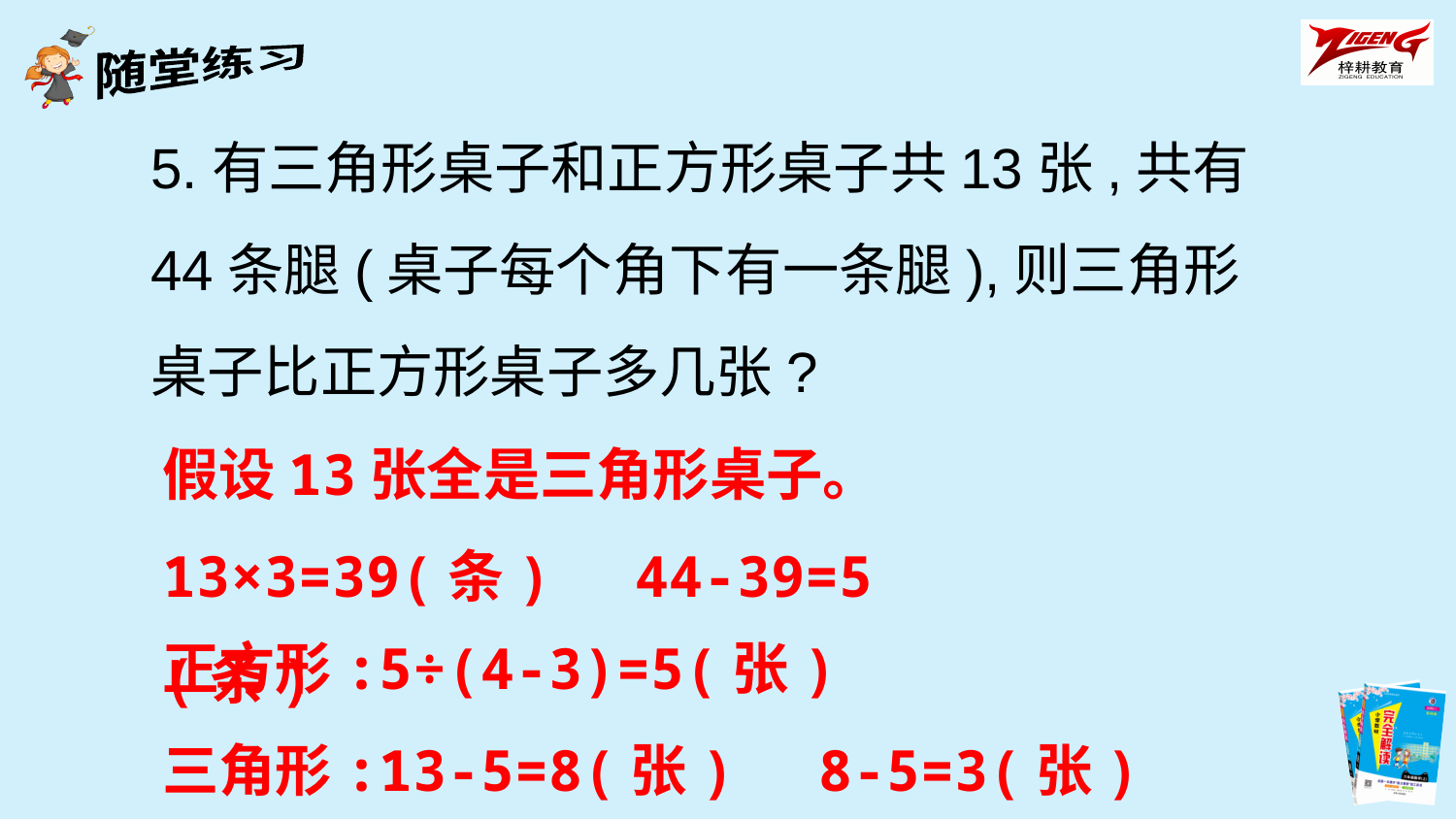

5.有三角形桌子和正方形桌子共13张,共有44条腿(桌子每个角下有一条腿),则三角形桌子比正方形桌子多几张?
假设13张全是三角形桌子。　13×3=39(条)　44-39=5(条)
正方形:5÷(4-3)=5(张)
三角形:13-5=8(张)　8-5=3(张)